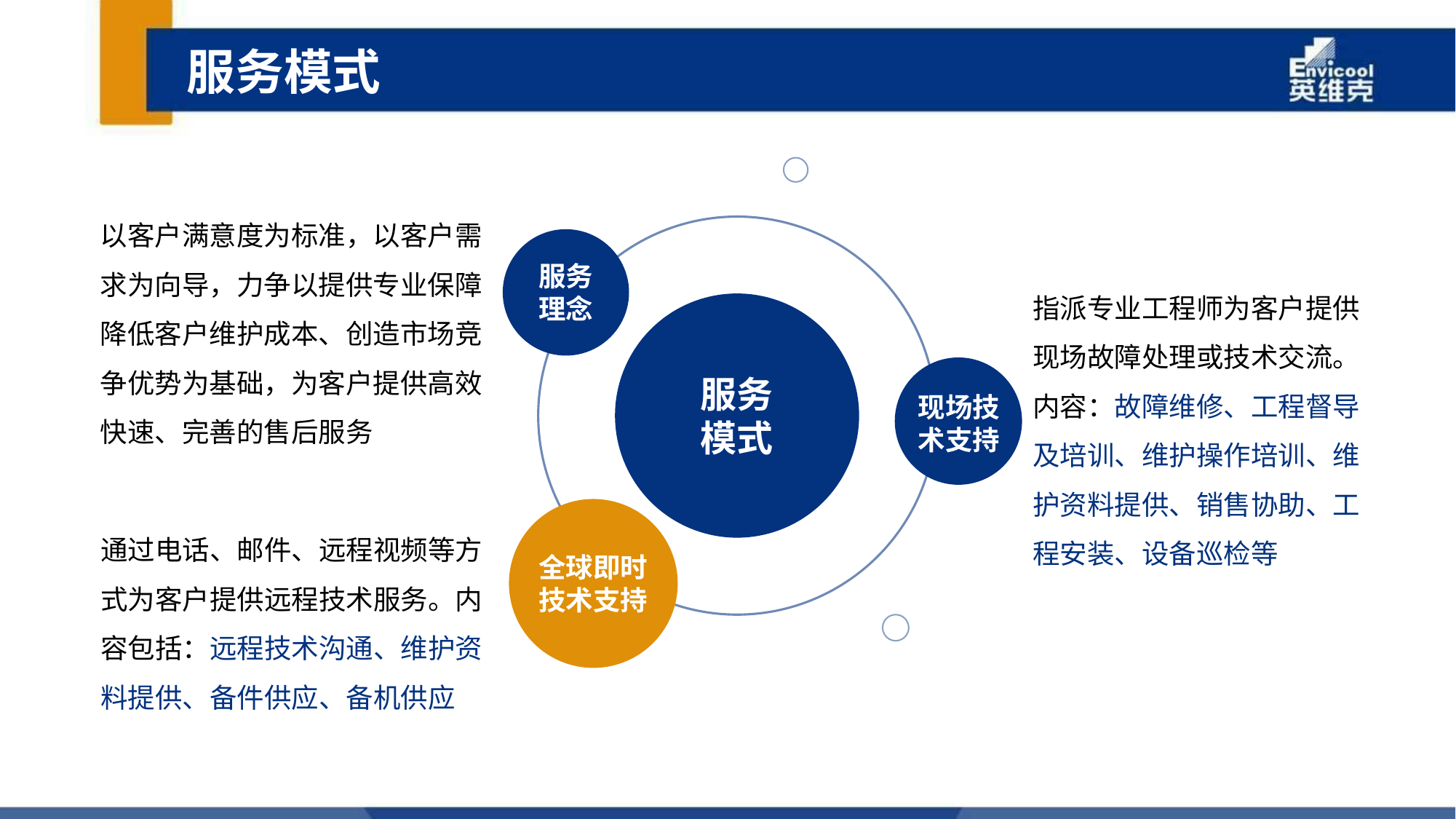

服务模式

以客户满意度为标准，以客户需求为向导，力争以提供专业保障降低客户维护成本、创造市场竞争优势为基础，为客户提供高效快速、完善的售后服务

服务
理念
指派专业工程师为客户提供现场故障处理或技术交流。内容：故障维修、工程督导及培训、维护操作培训、维护资料提供、销售协助、工程安装、设备巡检等

服务
模式
现场技术支持

通过电话、邮件、远程视频等方式为客户提供远程技术服务。内容包括：远程技术沟通、维护资料提供、备件供应、备机供应
全球即时
技术支持